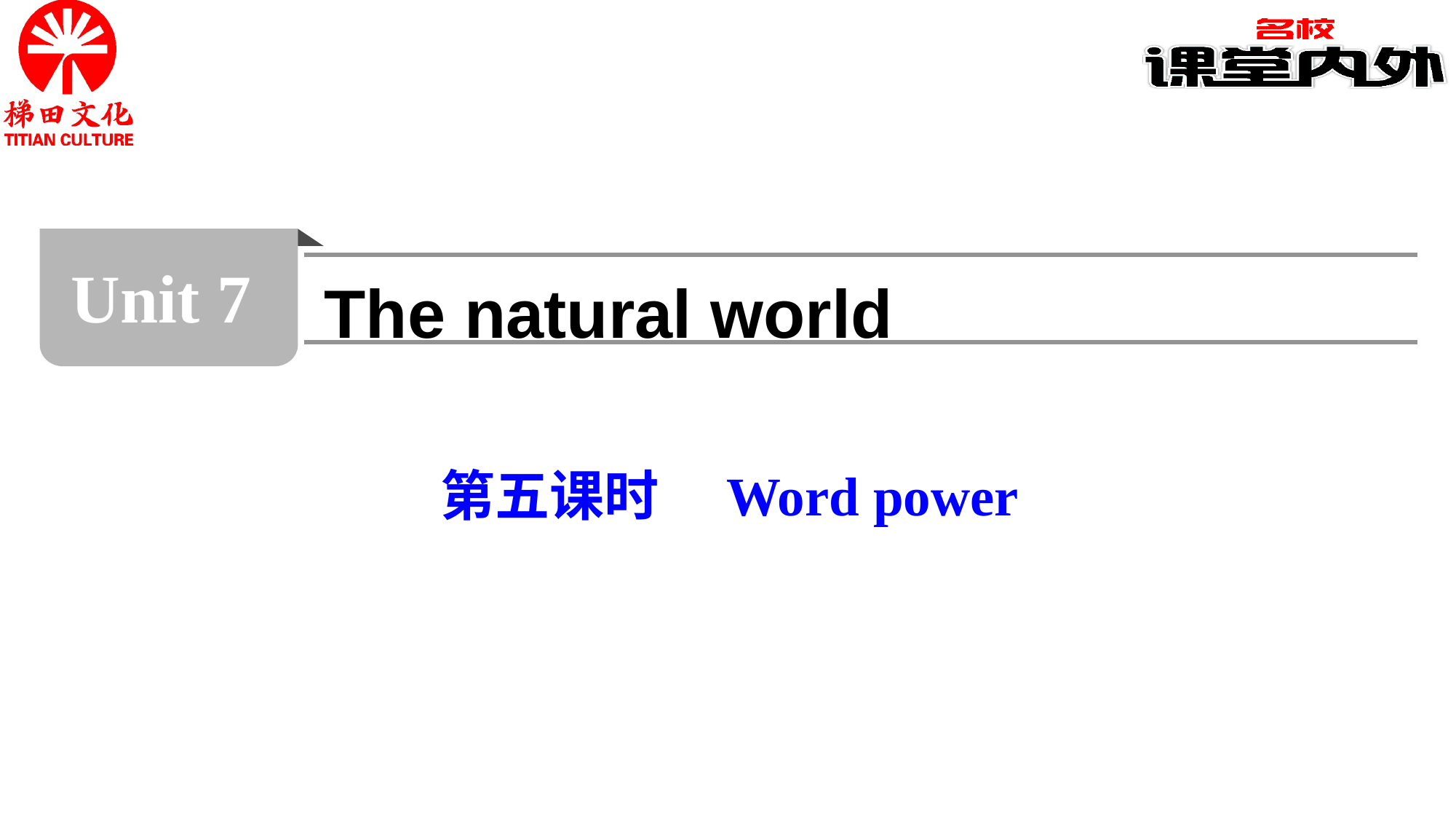

Unit 7
The natural world
第五课时　Word power